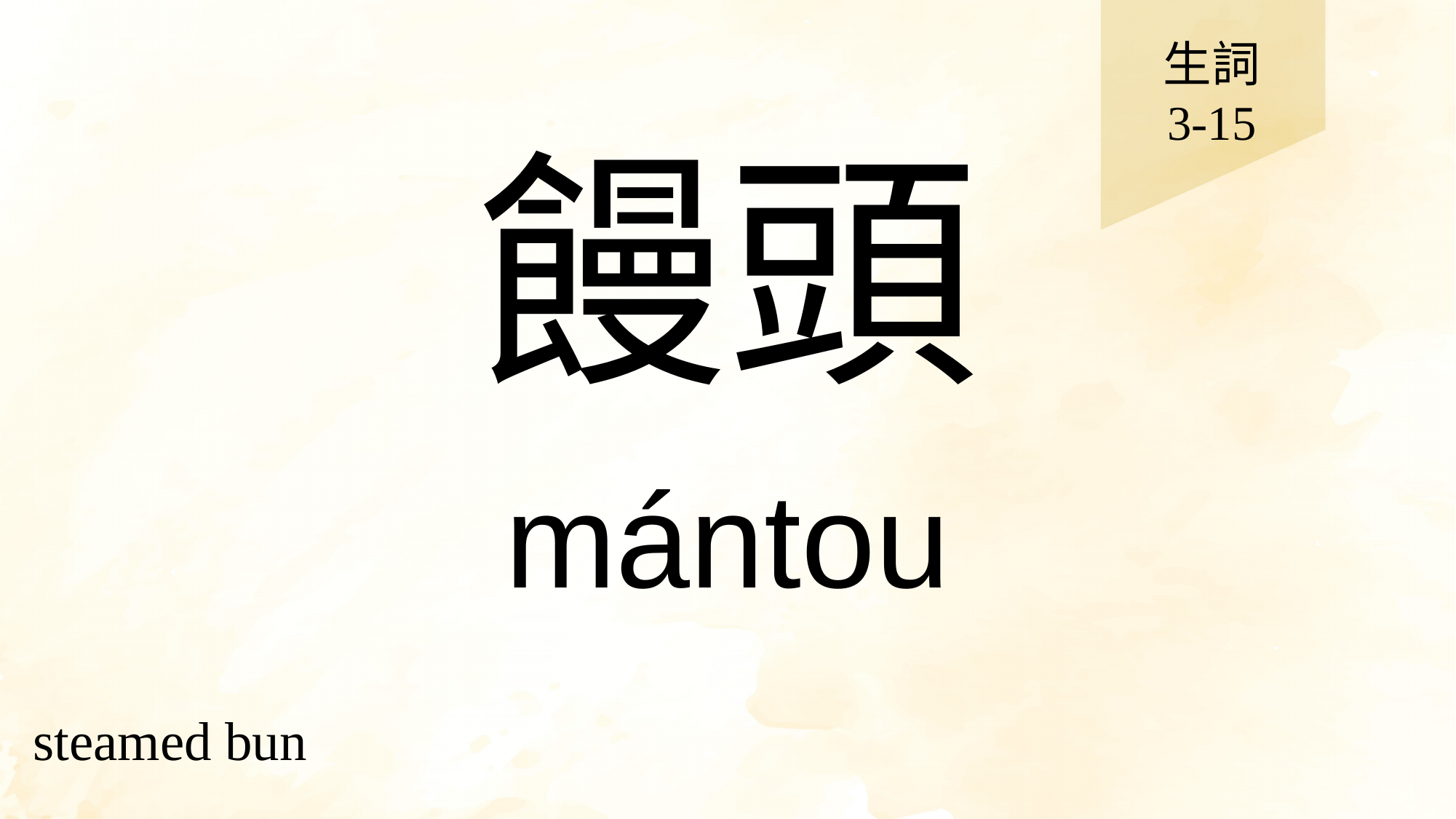

生詞
3-15
# 饅頭
mántou
steamed bun